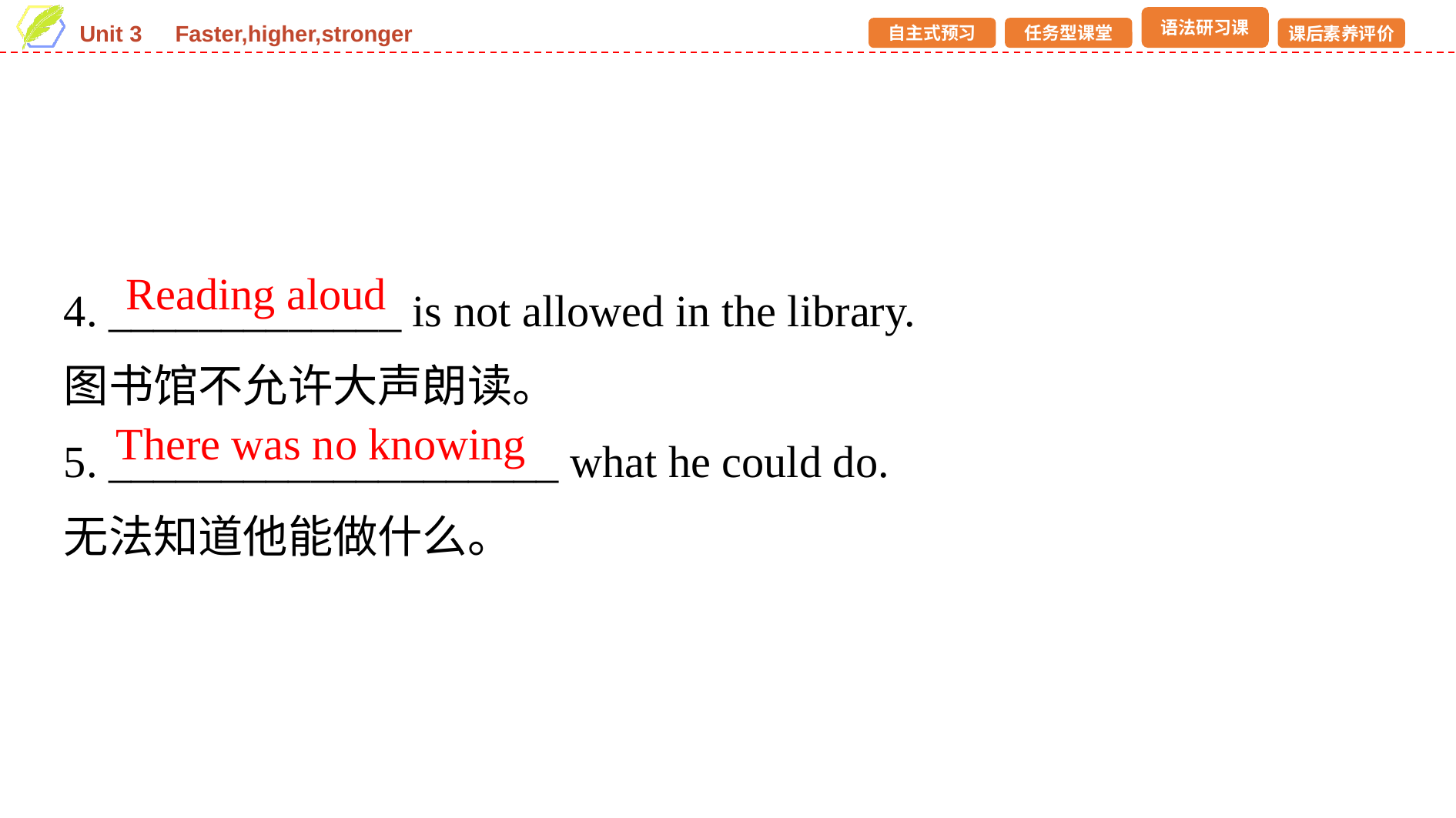

4. _____________ is not allowed in the library.
图书馆不允许大声朗读。
5. ____________________ what he could do.
无法知道他能做什么。
Reading aloud
There was no knowing